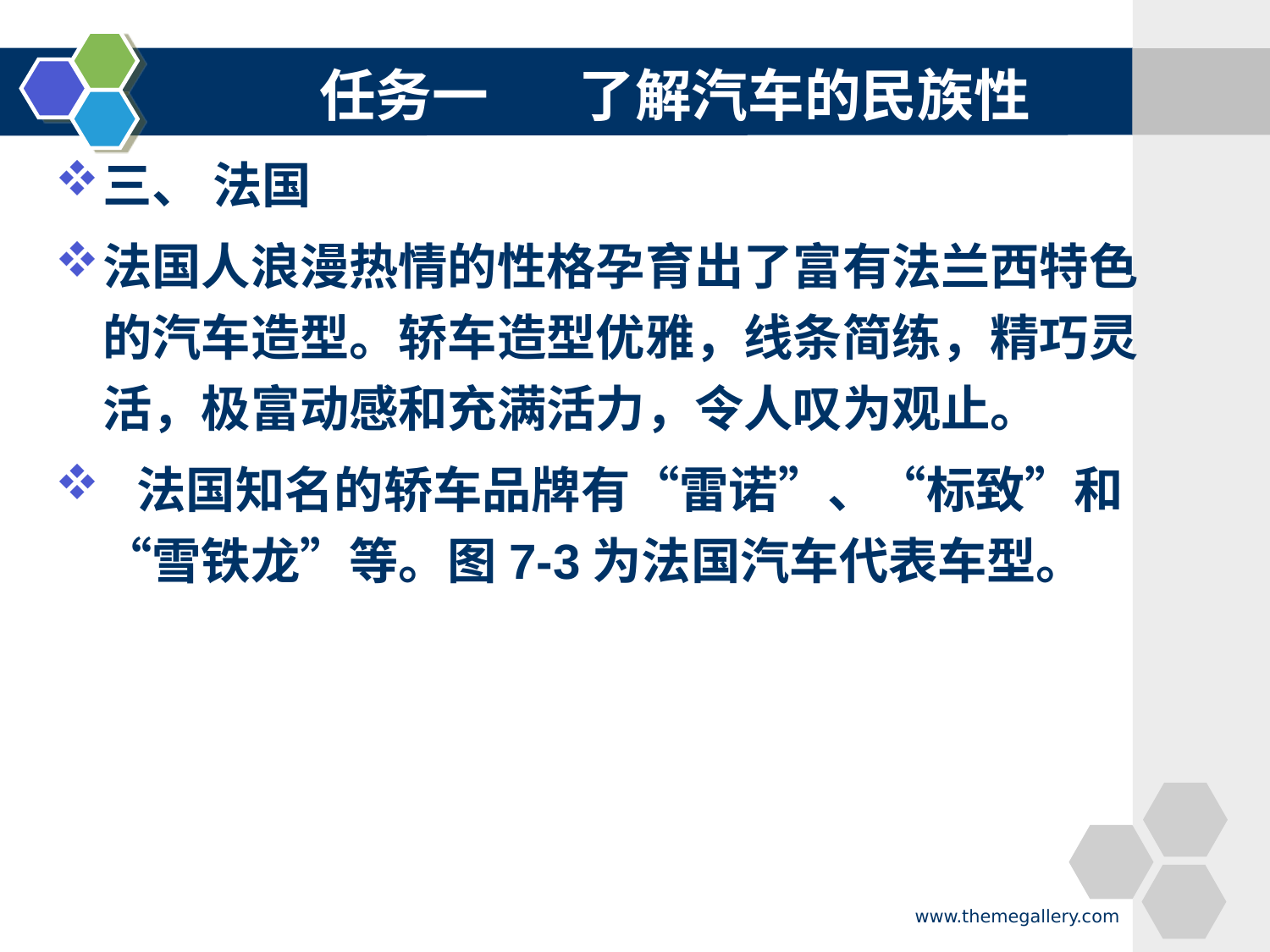

任务一       了解汽车的民族性
三、 法国
法国人浪漫热情的性格孕育出了富有法兰西特色的汽车造型。轿车造型优雅，线条简练，精巧灵活，极富动感和充满活力，令人叹为观止。
  法国知名的轿车品牌有“雷诺”、“标致”和“雪铁龙”等。图7-3为法国汽车代表车型。

www.themegallery.com